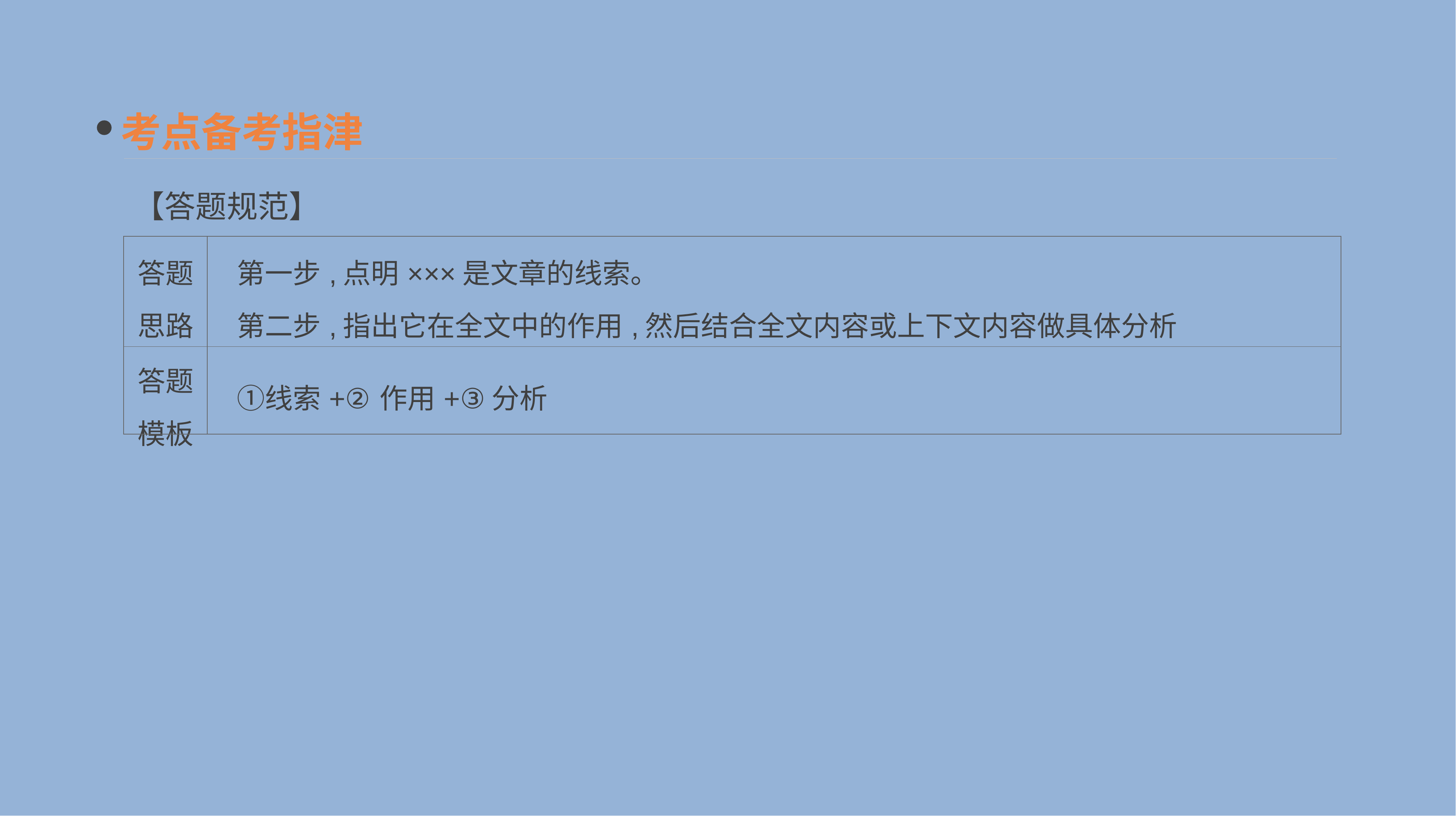

考点备考指津

【答题规范】
| 答题 思路 | 第一步,点明×××是文章的线索。 　第二步,指出它在全文中的作用,然后结合全文内容或上下文内容做具体分析 |
| --- | --- |
| 答题 模板 | ①线索+②作用+③分析 |